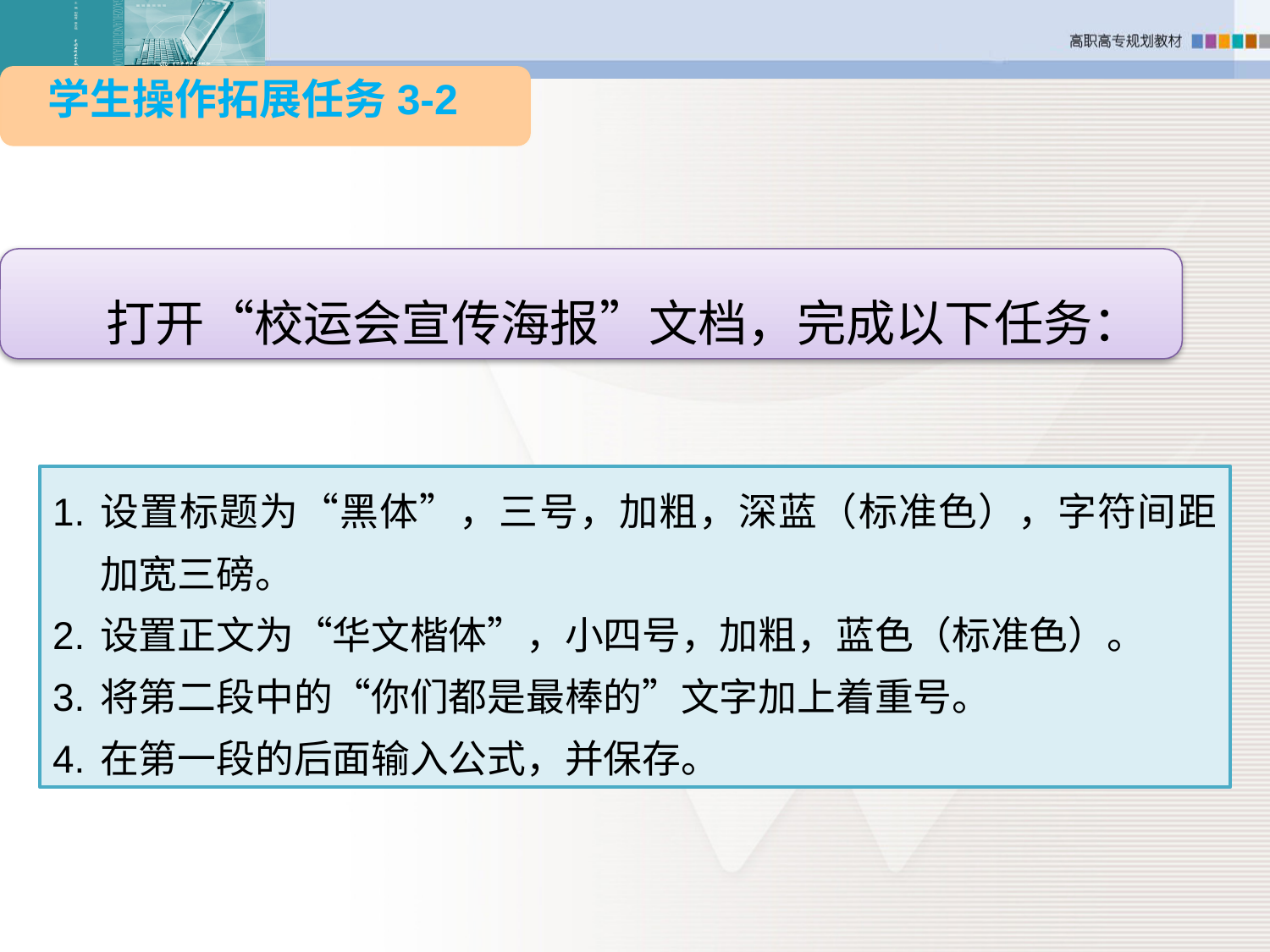

学生操作拓展任务3-2

打开“校运会宣传海报”文档，完成以下任务：
设置标题为“黑体”，三号，加粗，深蓝（标准色），字符间距加宽三磅。
设置正文为“华文楷体”，小四号，加粗，蓝色（标准色）。
将第二段中的“你们都是最棒的”文字加上着重号。
在第一段的后面输入公式，并保存。